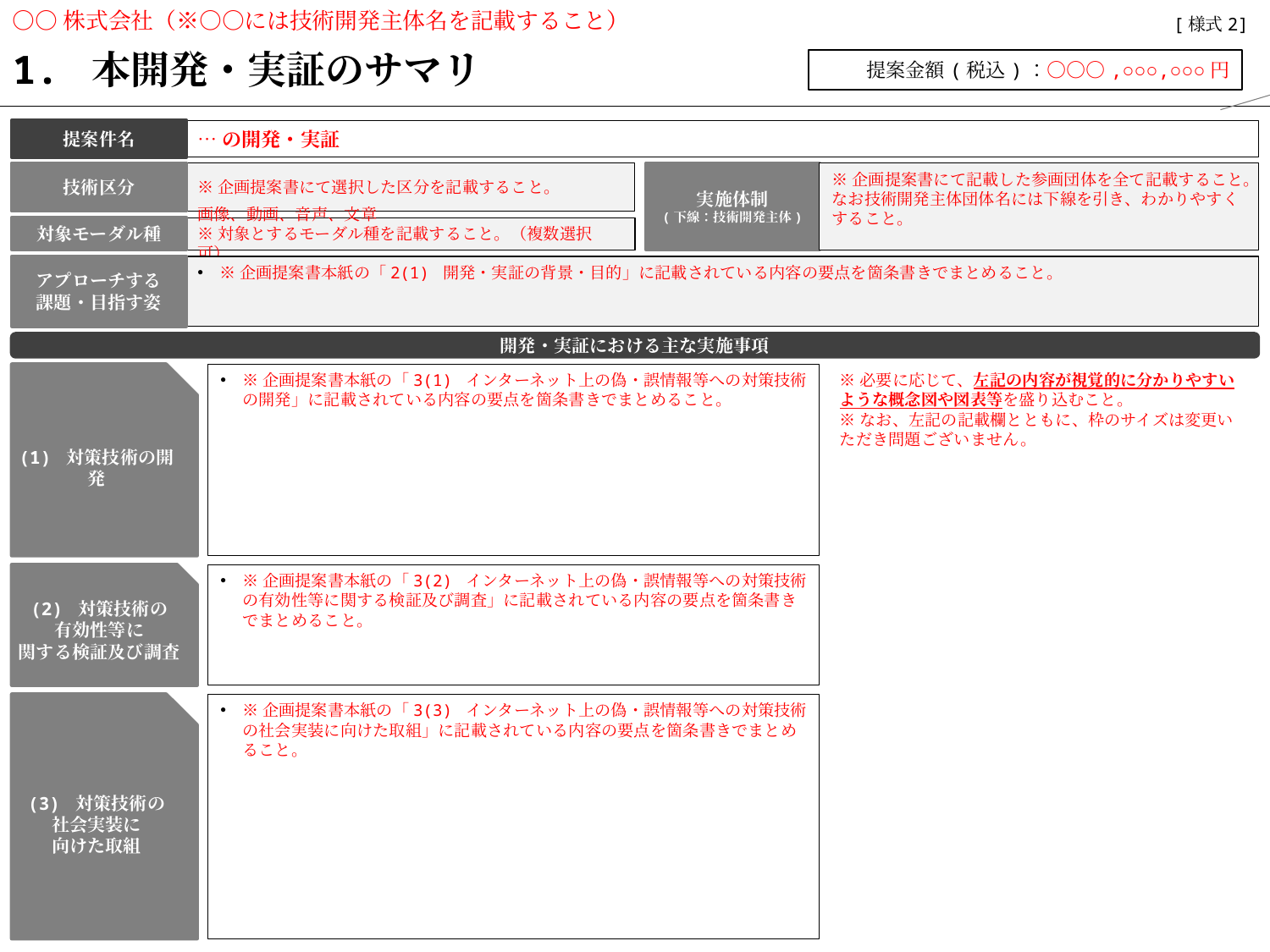

○○株式会社（※○○には技術開発主体名を記載すること）
【記載ガイド】
企画提案書本紙の内容と整合する内容を記載すること。
赤字は記載内容の例示または説明であり、記載の際は赤字を削除し黒字で記載すること。
適宜、枠の高さや幅を変更いただき問題ありません。
また、重要箇所については、太字及び下線を用いて、強調すること。

なお、本スライドは、スライド1枚に収まるよう作成すること。
[様式2]
1. 本開発・実証のサマリ
提案金額(税込)：○○○,○○○,○○○円
提案件名
…の開発・実証
実施体制
(下線：技術開発主体)
※企画提案書にて記載した参画団体を全て記載すること。なお技術開発主体団体名には下線を引き、わかりやすくすること。
技術区分
※企画提案書にて選択した区分を記載すること。
対象モーダル種
画像、動画、音声、文章
※対象とするモーダル種を記載すること。（複数選択可）
※企画提案書本紙の「2(1) 開発・実証の背景・目的」に記載されている内容の要点を箇条書きでまとめること。
アプローチする
課題・目指す姿
開発・実証における主な実施事項
(1) 対策技術の開発
※企画提案書本紙の「3(1) インターネット上の偽・誤情報等への対策技術の開発」に記載されている内容の要点を箇条書きでまとめること。
※必要に応じて、左記の内容が視覚的に分かりやすいような概念図や図表等を盛り込むこと。
※なお、左記の記載欄とともに、枠のサイズは変更いただき問題ございません。
(2) 対策技術の
有効性等に
関する検証及び調査
※企画提案書本紙の「3(2) インターネット上の偽・誤情報等への対策技術の有効性等に関する検証及び調査」に記載されている内容の要点を箇条書きでまとめること。
※企画提案書本紙の「3(3) インターネット上の偽・誤情報等への対策技術の社会実装に向けた取組」に記載されている内容の要点を箇条書きでまとめること。
(3) 対策技術の
社会実装に
向けた取組